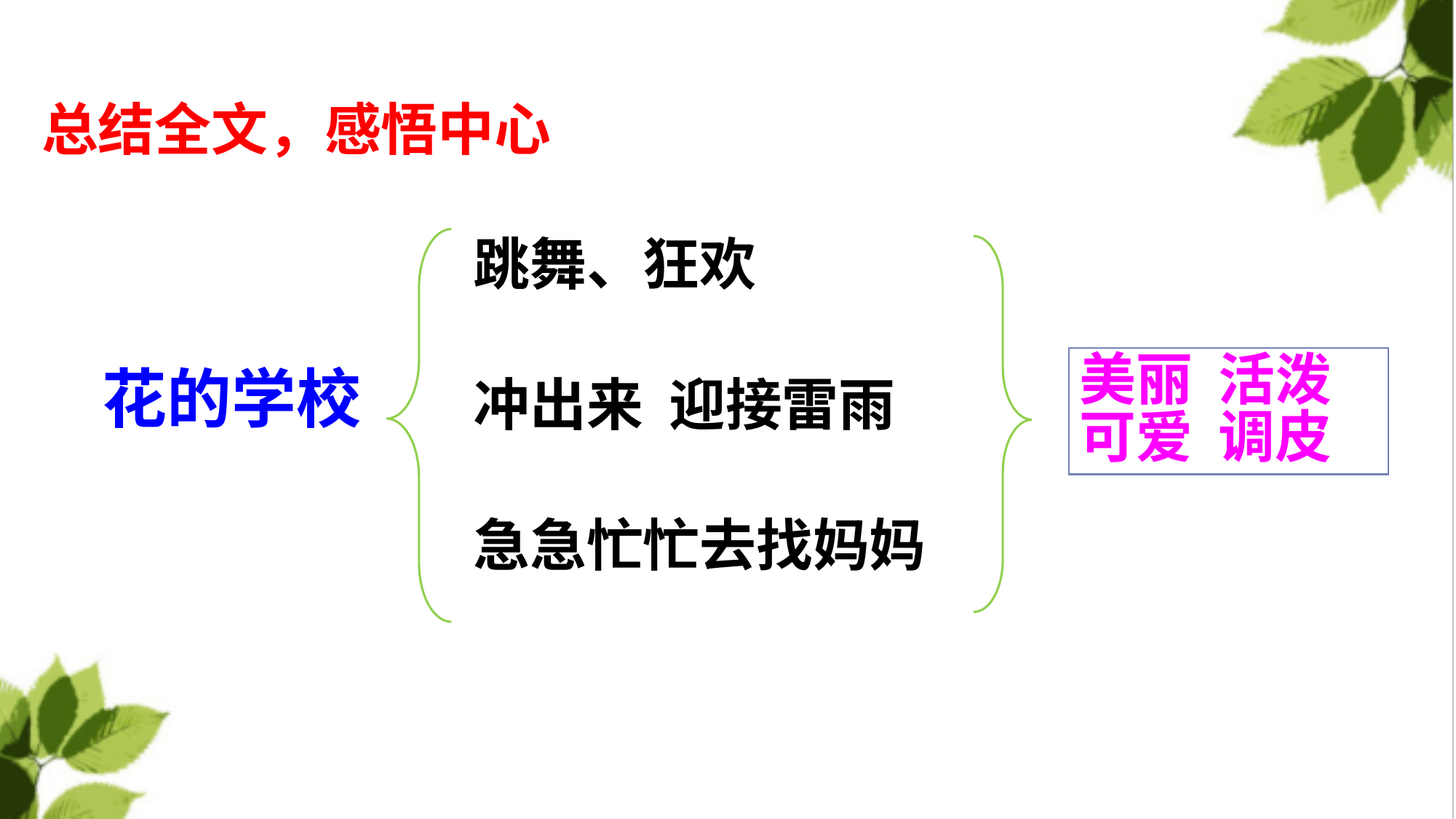

总结全文，感悟中心

跳舞、狂欢
美丽  活泼
可爱  调皮
冲出来  迎接雷雨
花的学校
急急忙忙去找妈妈